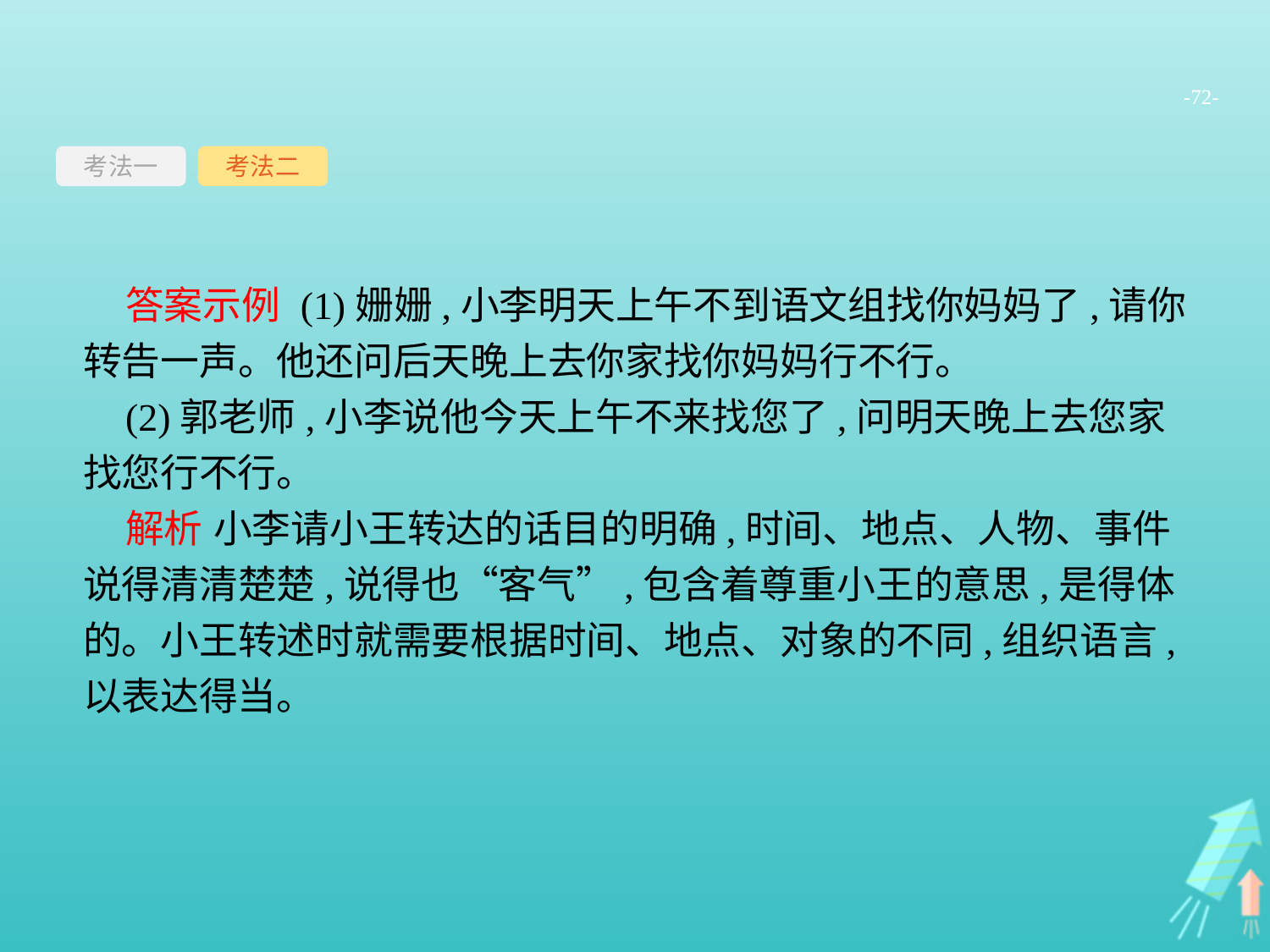

-72-
考法一
考法二
答案示例 (1)姗姗,小李明天上午不到语文组找你妈妈了,请你转告一声。他还问后天晚上去你家找你妈妈行不行。
(2)郭老师,小李说他今天上午不来找您了,问明天晚上去您家找您行不行。
解析 小李请小王转达的话目的明确,时间、地点、人物、事件说得清清楚楚,说得也“客气”,包含着尊重小王的意思,是得体的。小王转述时就需要根据时间、地点、对象的不同,组织语言,以表达得当。